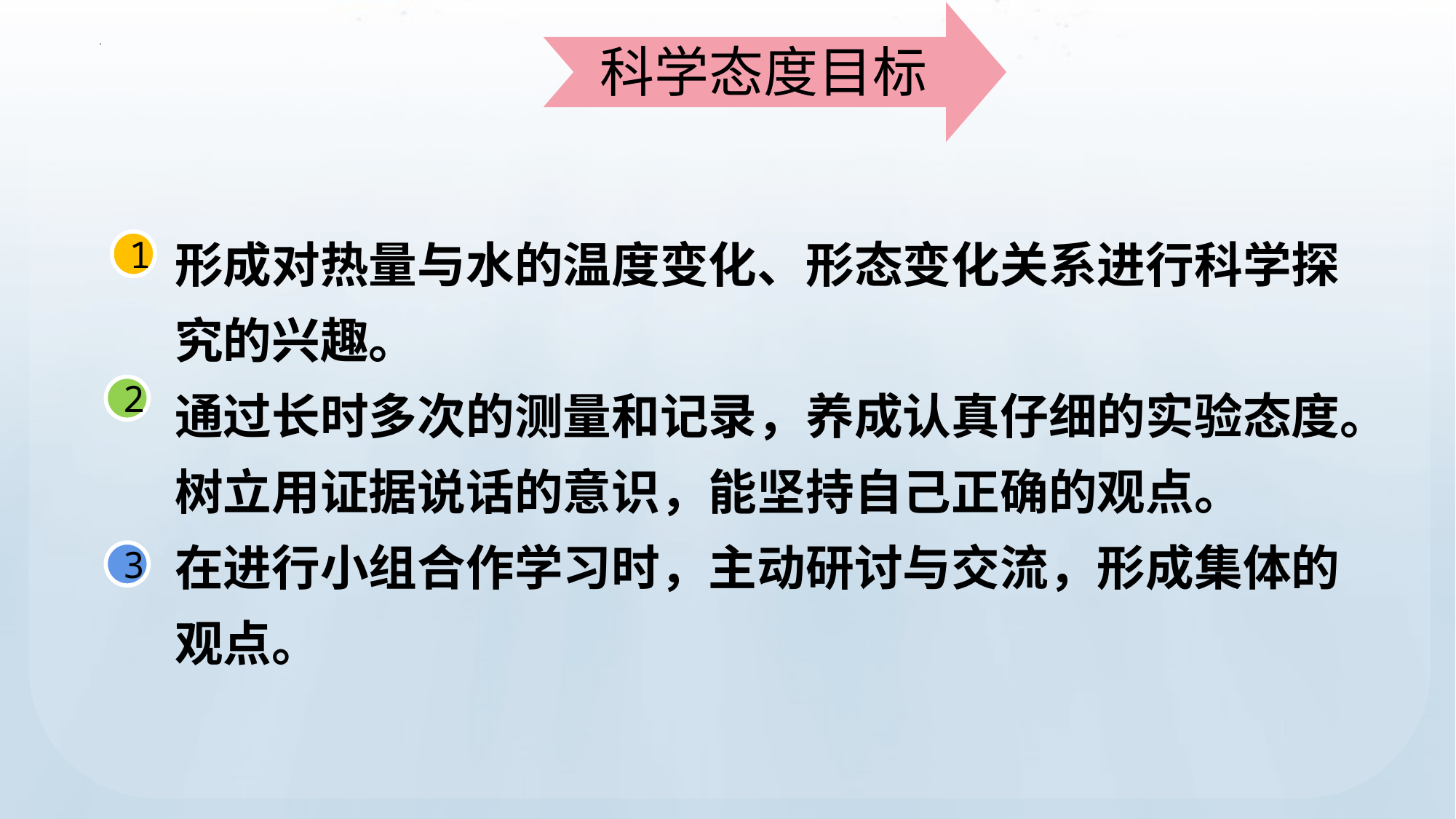

科学态度目标
形成对热量与水的温度变化、形态变化关系进行科学探究的兴趣。
通过长时多次的测量和记录，养成认真仔细的实验态度。
树立用证据说话的意识，能坚持自己正确的观点。
在进行小组合作学习时，主动研讨与交流，形成集体的观点。
1
2
3